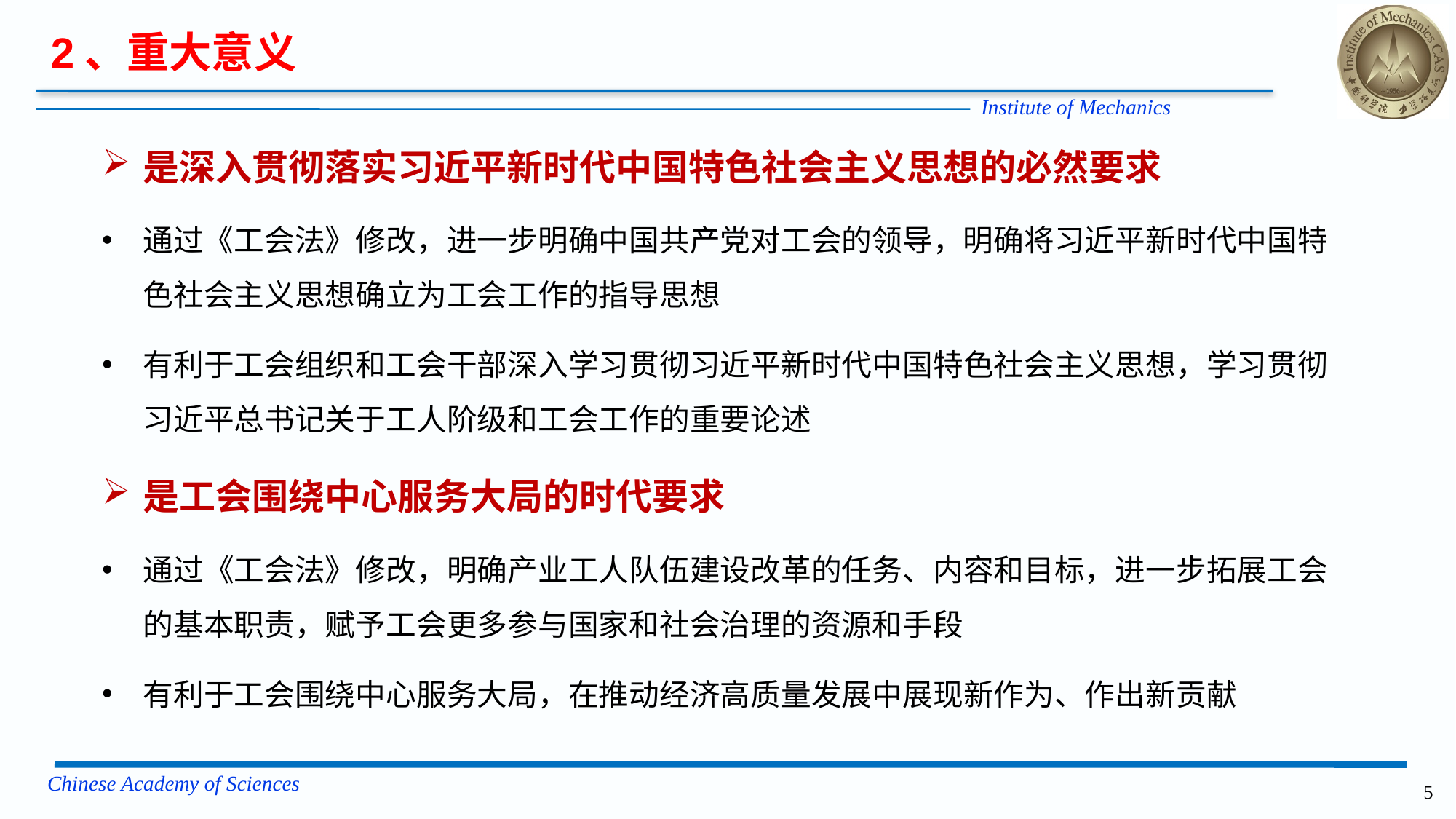

2、重大意义
是深入贯彻落实习近平新时代中国特色社会主义思想的必然要求
通过《工会法》修改，进一步明确中国共产党对工会的领导，明确将习近平新时代中国特色社会主义思想确立为工会工作的指导思想
有利于工会组织和工会干部深入学习贯彻习近平新时代中国特色社会主义思想，学习贯彻习近平总书记关于工人阶级和工会工作的重要论述
是工会围绕中心服务大局的时代要求
通过《工会法》修改，明确产业工人队伍建设改革的任务、内容和目标，进一步拓展工会的基本职责，赋予工会更多参与国家和社会治理的资源和手段
有利于工会围绕中心服务大局，在推动经济高质量发展中展现新作为、作出新贡献
5